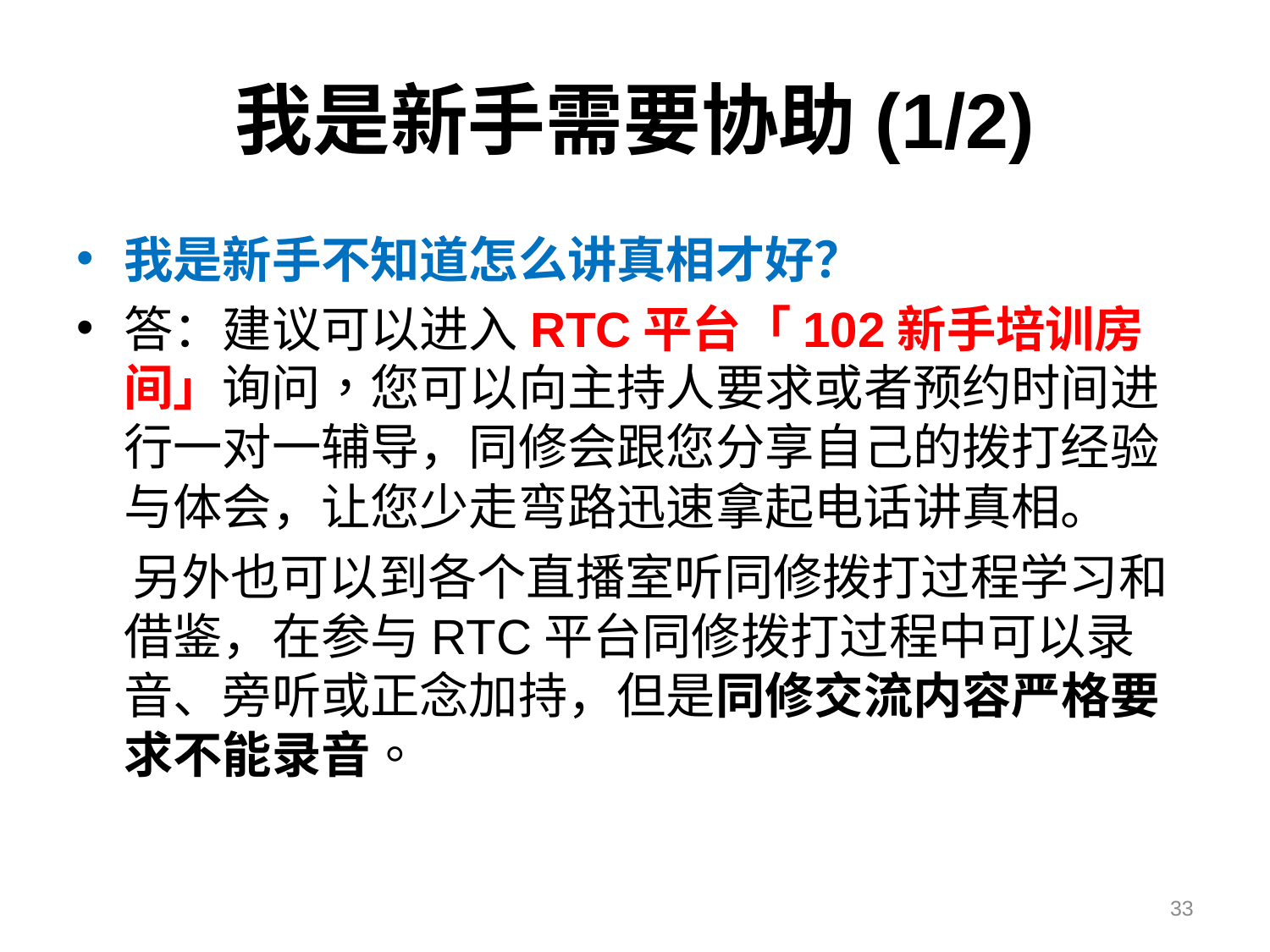

# 我是新手需要协助(1/2)
我是新手不知道怎么讲真相才好？
答：建议可以进入RTC平台「102新手培训房间」询问，您可以向主持人要求或者预约时间进行一对一辅导，同修会跟您分享自己的拨打经验与体会，让您少走弯路迅速拿起电话讲真相。
    另外也可以到各个直播室听同修拨打过程学习和借鉴，在参与RTC平台同修拨打过程中可以录音、旁听或正念加持，但是同修交流内容严格要求不能录音。
33